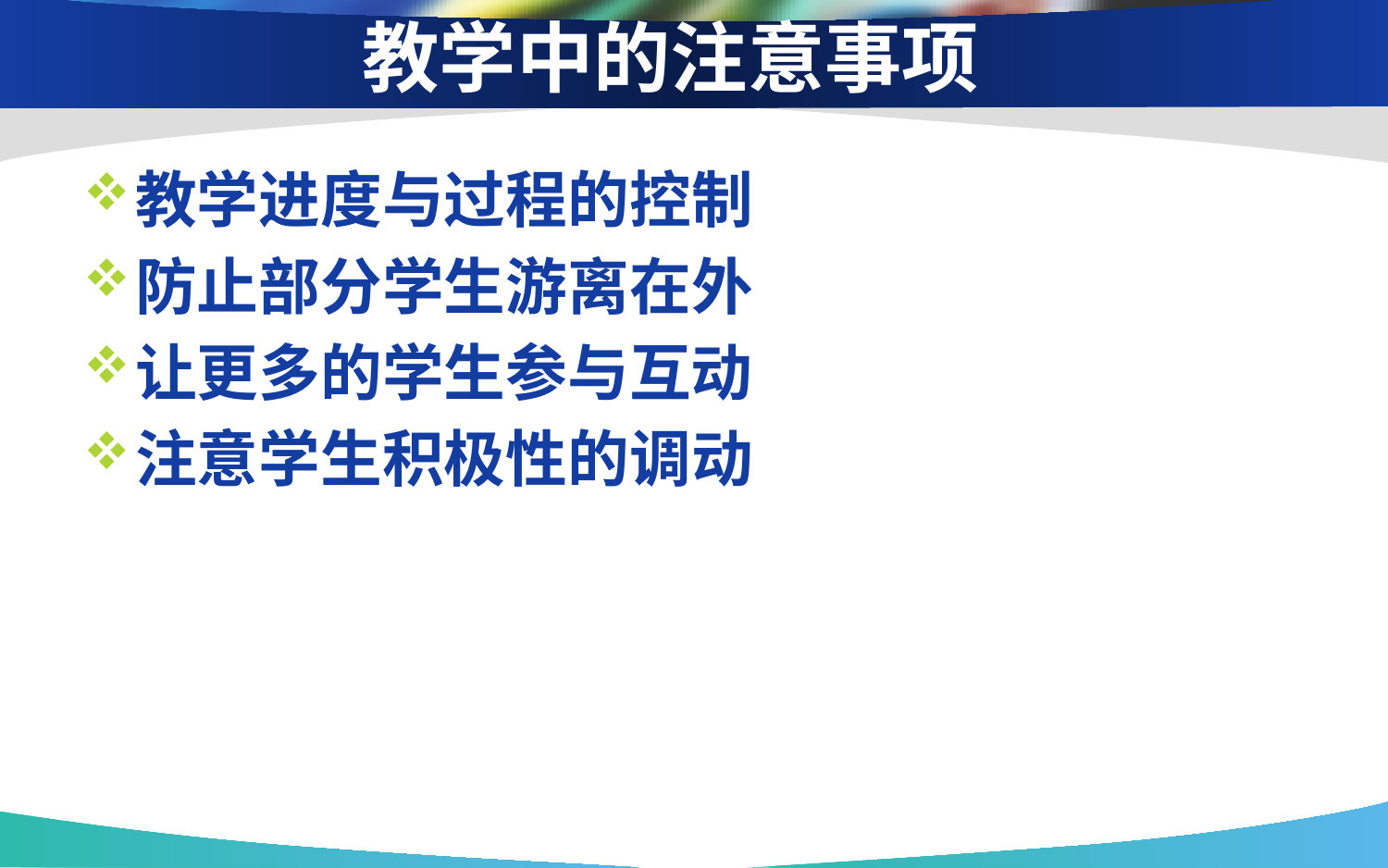

# 教学中的注意事项
教学进度与过程的控制
防止部分学生游离在外
让更多的学生参与互动
注意学生积极性的调动